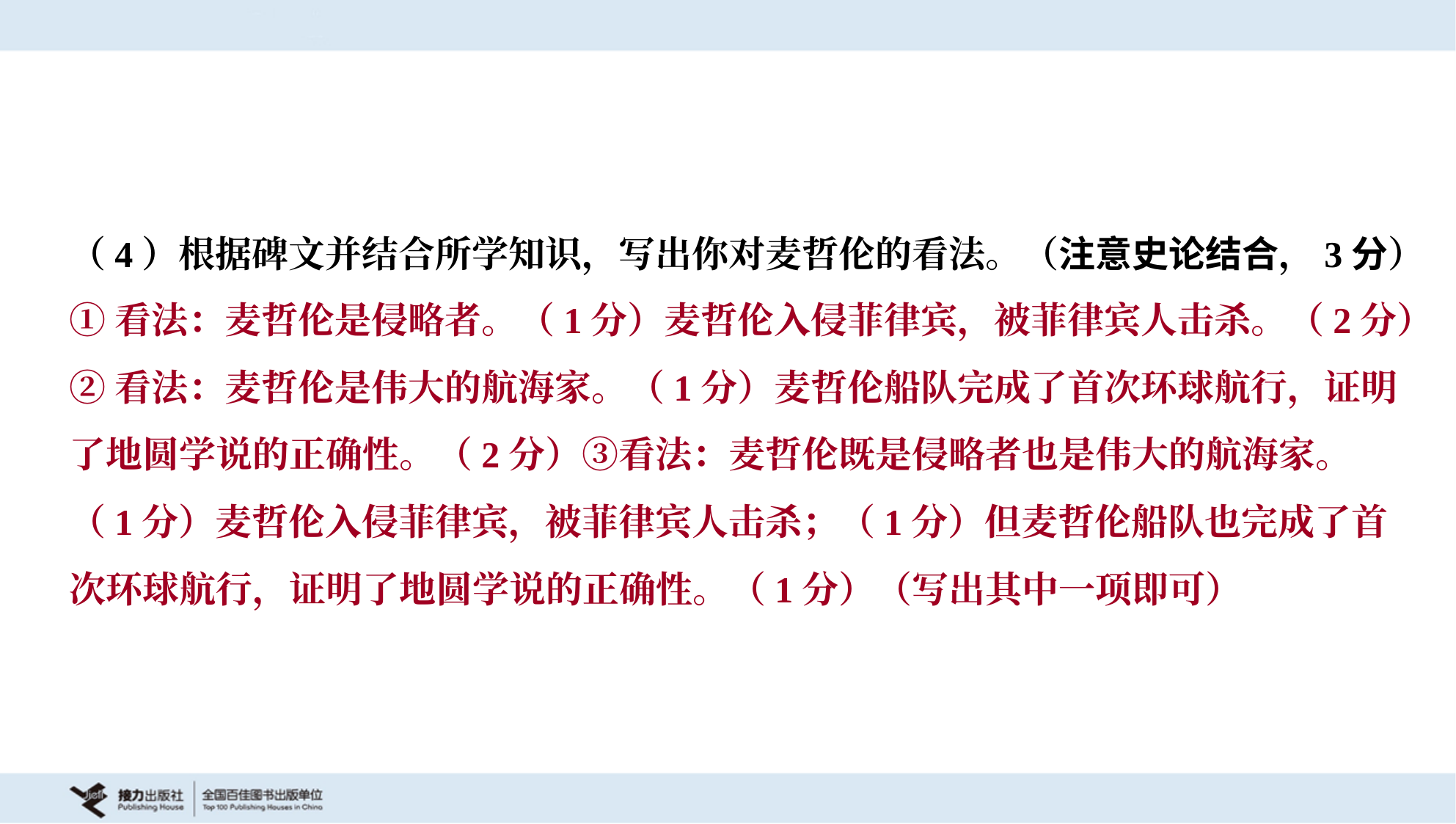

（4）根据碑文并结合所学知识，写出你对麦哲伦的看法。（注意史论结合，3分）
①看法：麦哲伦是侵略者。（1分）麦哲伦入侵菲律宾，被菲律宾人击杀。（2分）
②看法：麦哲伦是伟大的航海家。（1分）麦哲伦船队完成了首次环球航行，证明
了地圆学说的正确性。（2分）③看法：麦哲伦既是侵略者也是伟大的航海家。
（1分）麦哲伦入侵菲律宾，被菲律宾人击杀；（1分）但麦哲伦船队也完成了首
次环球航行，证明了地圆学说的正确性。（1分）（写出其中一项即可）